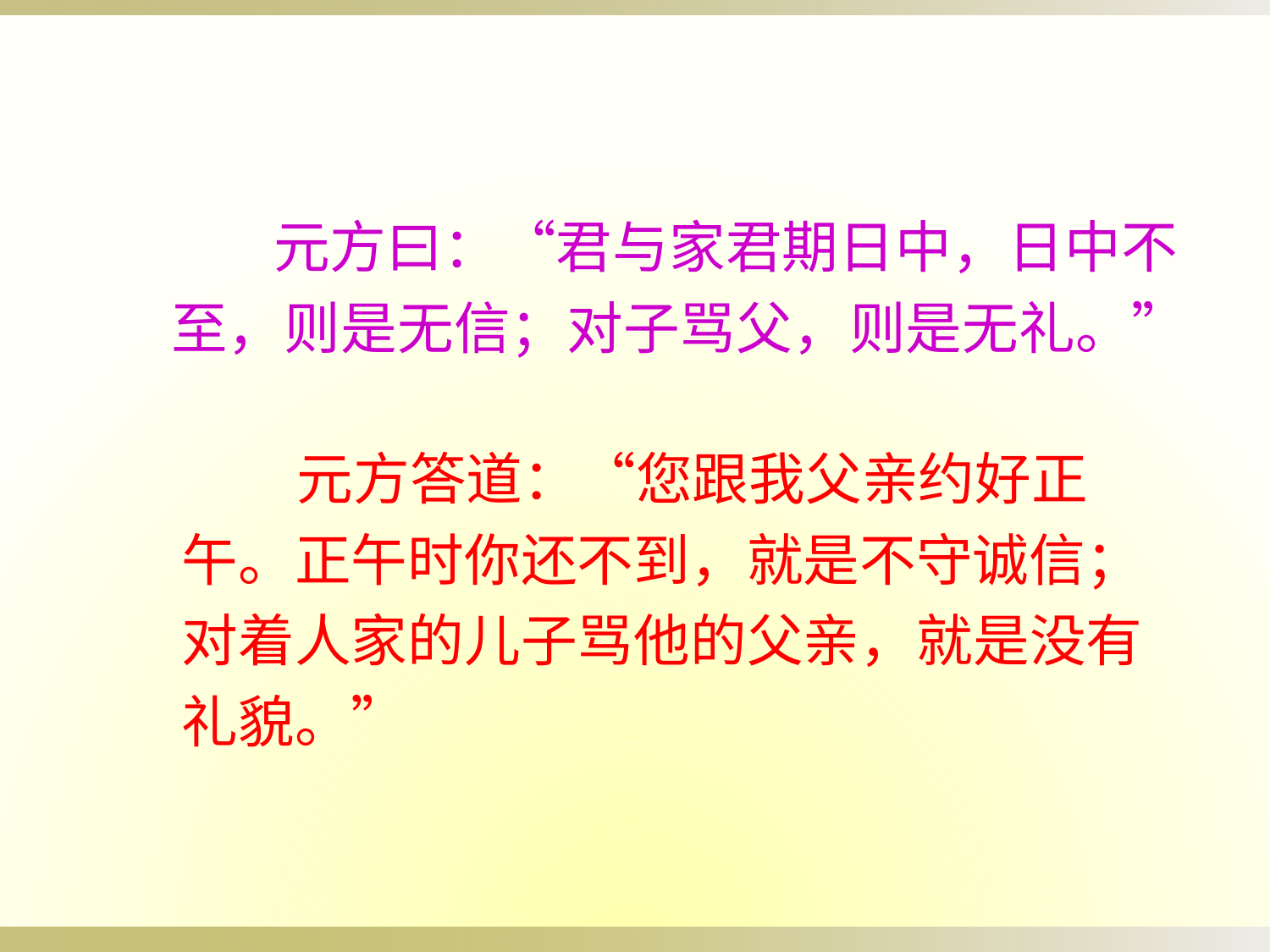

元方曰：“君与家君期日中，日中不至，则是无信；对子骂父，则是无礼。”
        元方答道：“您跟我父亲约好正午。正午时你还不到，就是不守诚信；对着人家的儿子骂他的父亲，就是没有礼貌。”